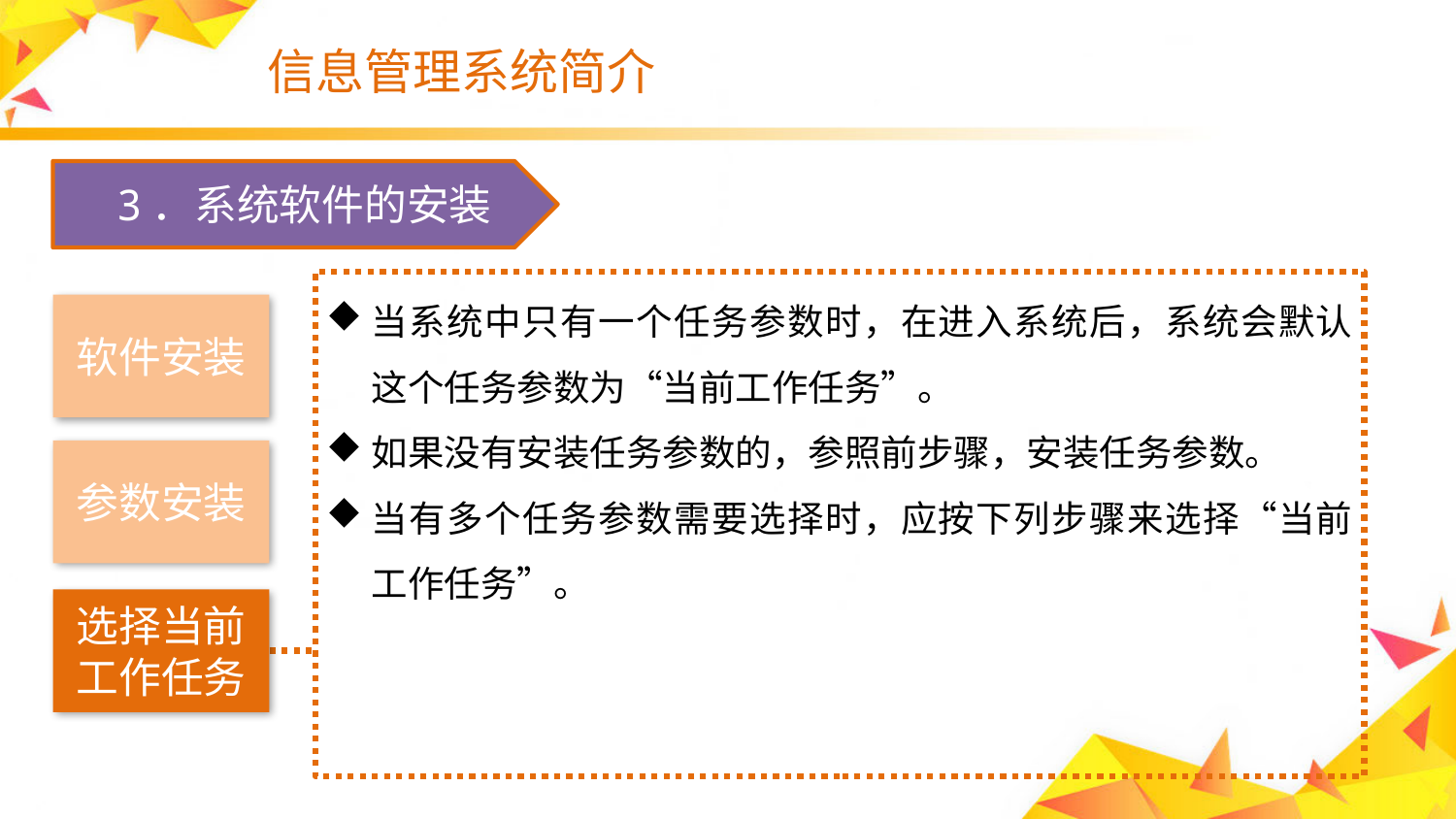

# 信息管理系统简介
　3．系统软件的安装
当系统中只有一个任务参数时，在进入系统后，系统会默认这个任务参数为“当前工作任务”。
如果没有安装任务参数的，参照前步骤，安装任务参数。
当有多个任务参数需要选择时，应按下列步骤来选择“当前工作任务”。

软件安装
参数安装
选择当前工作任务